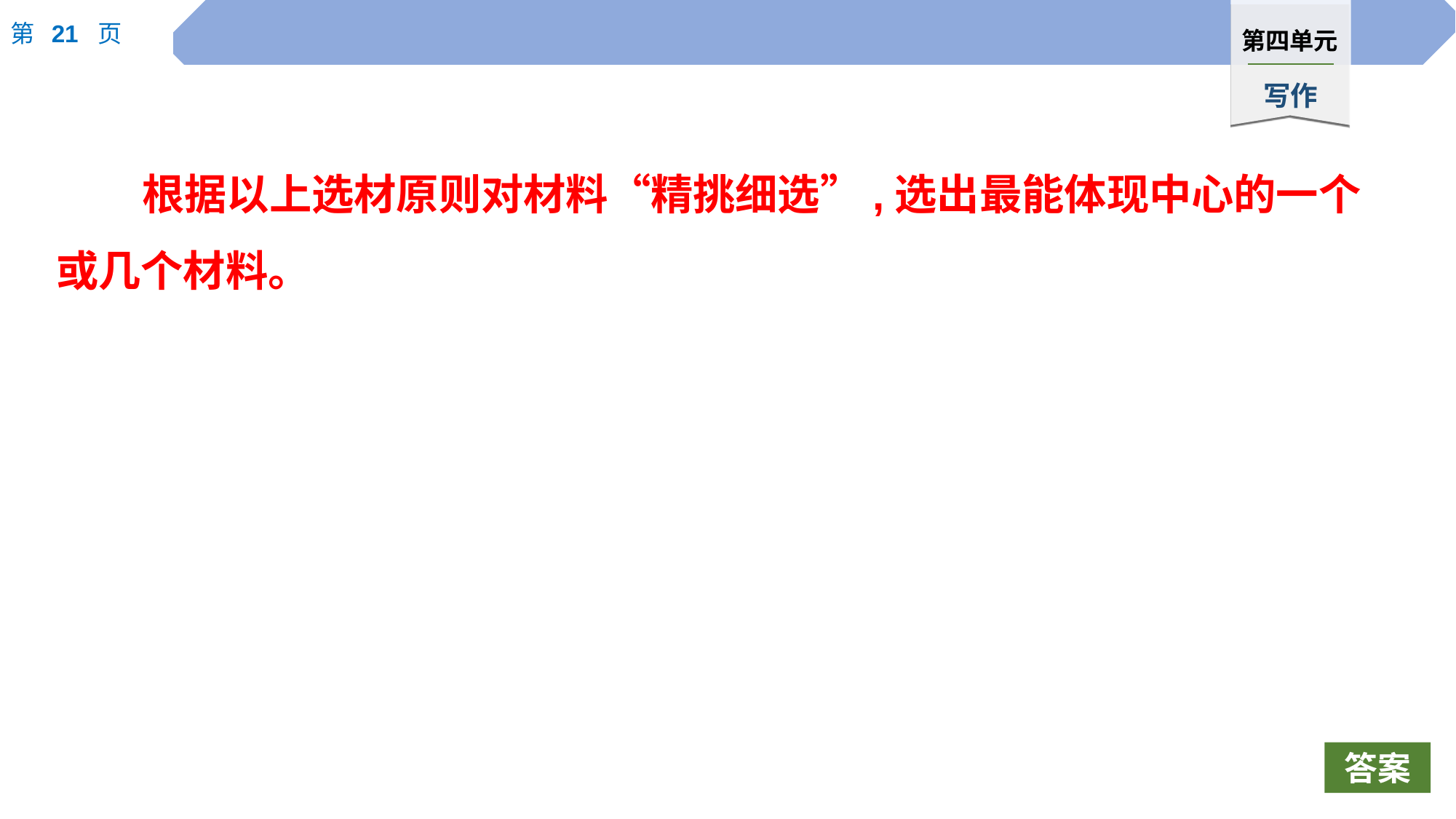

根据以上选材原则对材料“精挑细选”,选出最能体现中心的一个或几个材料。
答案